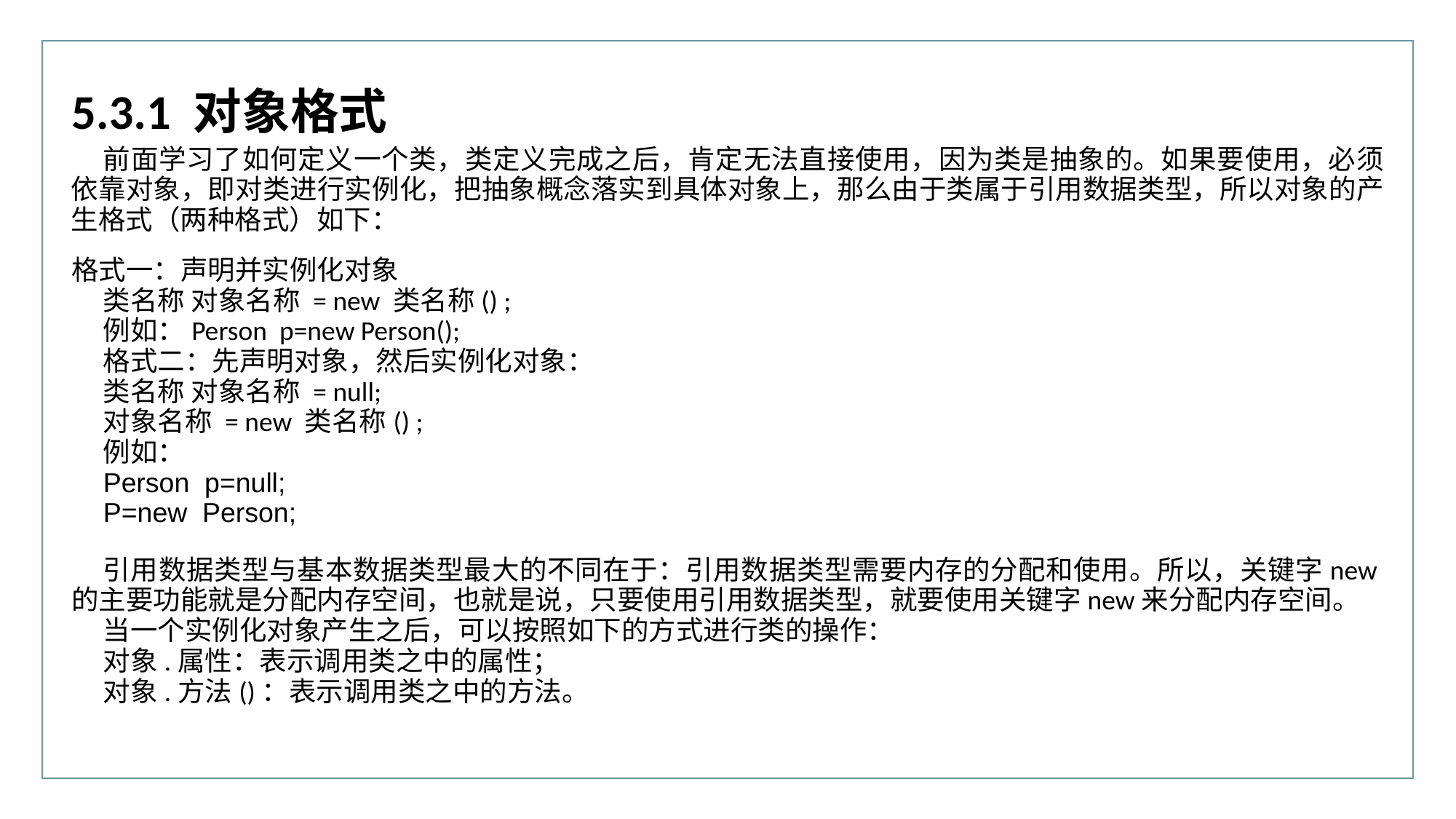

行业PPT模板http://www.XX.com/hangye/
5.3.1 对象格式

前面学习了如何定义一个类，类定义完成之后，肯定无法直接使用，因为类是抽象的。如果要使用，必须依靠对象，即对类进行实例化，把抽象概念落实到具体对象上，那么由于类属于引用数据类型，所以对象的产生格式（两种格式）如下：
格式一：声明并实例化对象
类名称 对象名称 = new 类名称() ;
例如：Person  p=new Person();
格式二：先声明对象，然后实例化对象：
类名称 对象名称 = null;
对象名称 = new 类名称() ;
例如：
Person  p=null;
P=new  Person;
引用数据类型与基本数据类型最大的不同在于：引用数据类型需要内存的分配和使用。所以，关键字new的主要功能就是分配内存空间，也就是说，只要使用引用数据类型，就要使用关键字new来分配内存空间。
当一个实例化对象产生之后，可以按照如下的方式进行类的操作：
对象.属性：表示调用类之中的属性；
对象.方法()：表示调用类之中的方法。